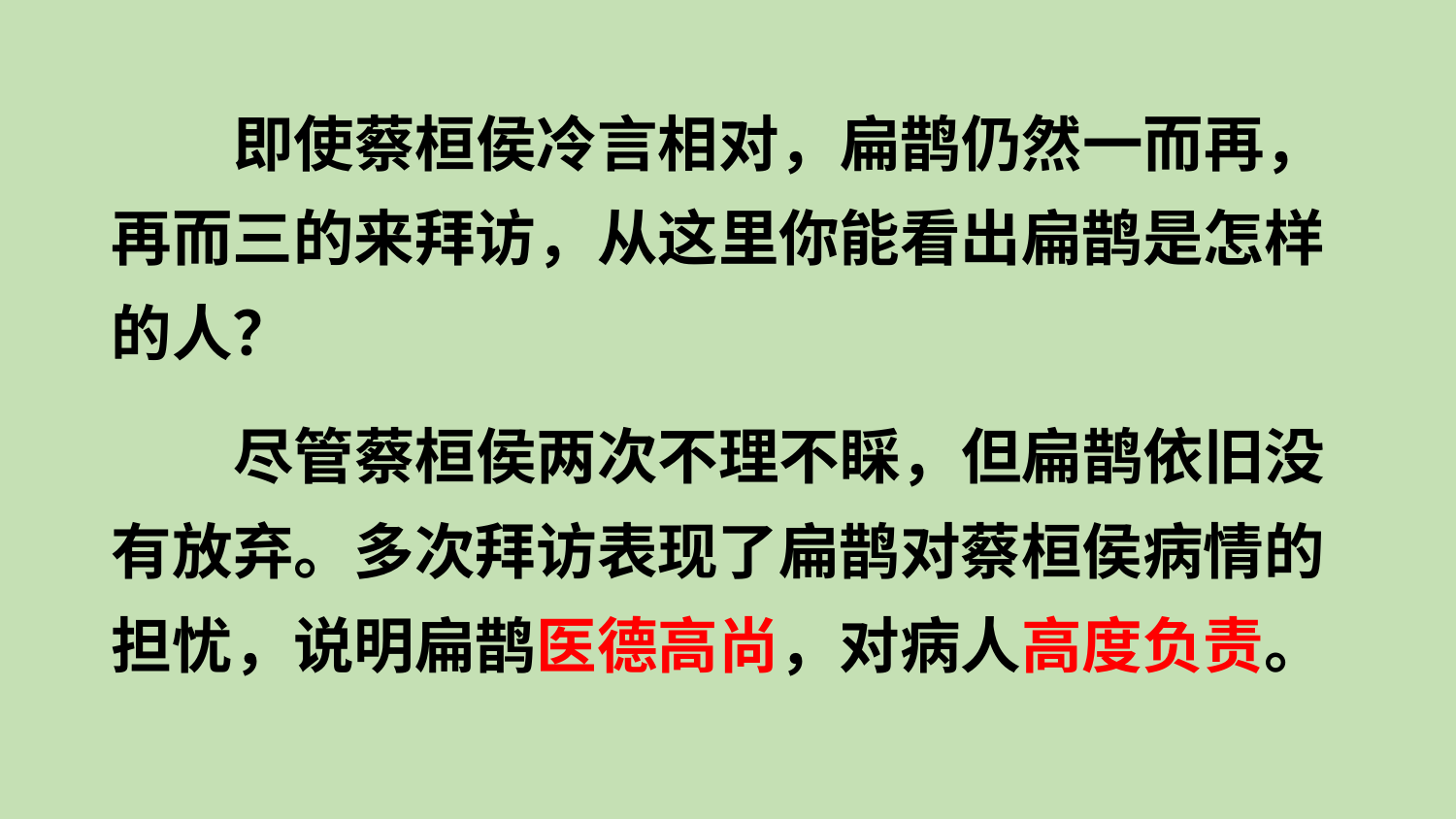

即使蔡桓侯冷言相对，扁鹊仍然一而再，再而三的来拜访，从这里你能看出扁鹊是怎样的人？
尽管蔡桓侯两次不理不睬，但扁鹊依旧没有放弃。多次拜访表现了扁鹊对蔡桓侯病情的担忧，说明扁鹊医德高尚，对病人高度负责。